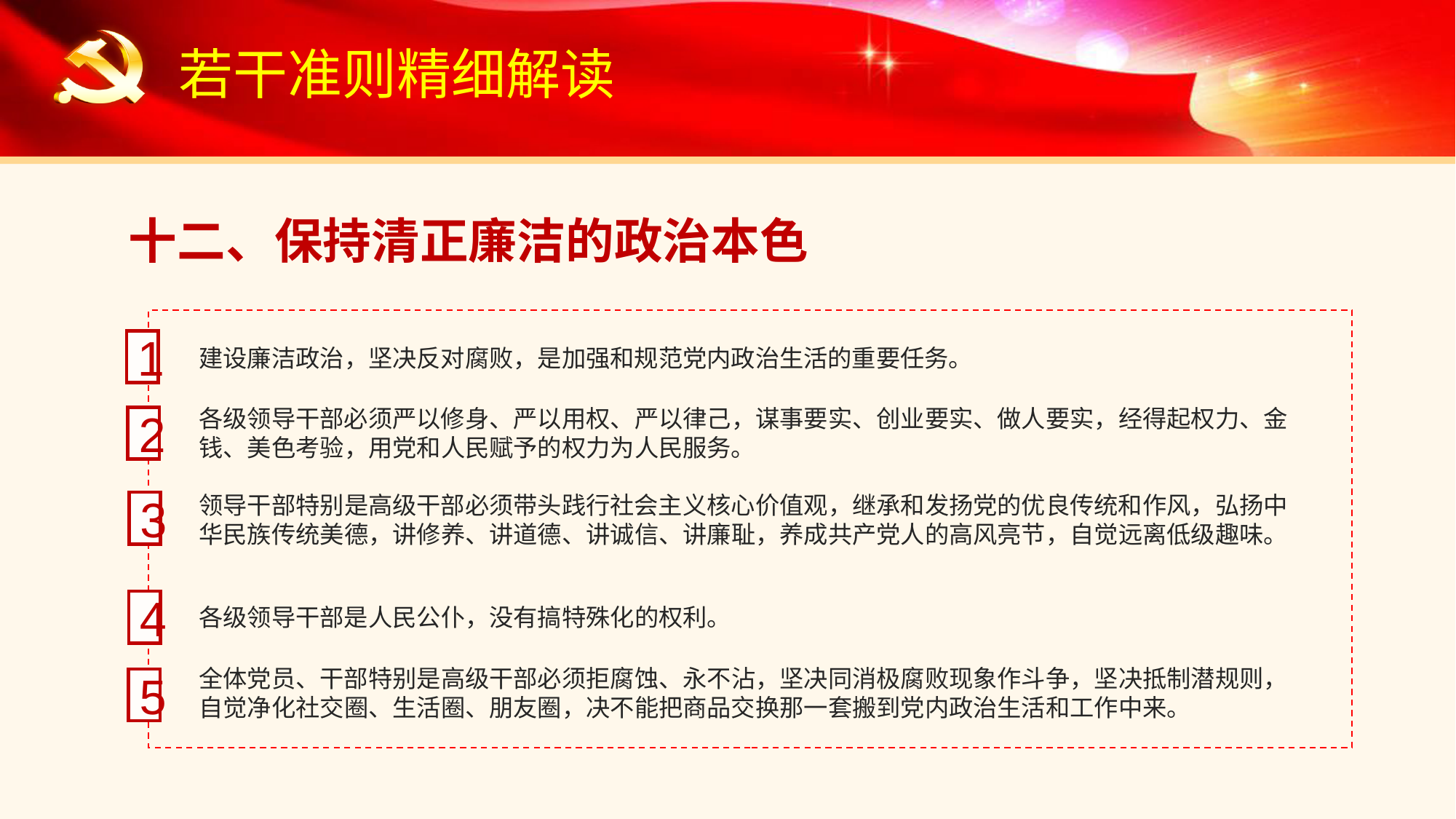

若干准则精细解读
十二、保持清正廉洁的政治本色

1
建设廉洁政治，坚决反对腐败，是加强和规范党内政治生活的重要任务。
各级领导干部必须严以修身、严以用权、严以律己，谋事要实、创业要实、做人要实，经得起权力、金钱、美色考验，用党和人民赋予的权力为人民服务。
2
领导干部特别是高级干部必须带头践行社会主义核心价值观，继承和发扬党的优良传统和作风，弘扬中华民族传统美德，讲修养、讲道德、讲诚信、讲廉耻，养成共产党人的高风亮节，自觉远离低级趣味。
3
4
各级领导干部是人民公仆，没有搞特殊化的权利。
全体党员、干部特别是高级干部必须拒腐蚀、永不沾，坚决同消极腐败现象作斗争，坚决抵制潜规则，自觉净化社交圈、生活圈、朋友圈，决不能把商品交换那一套搬到党内政治生活和工作中来。
5